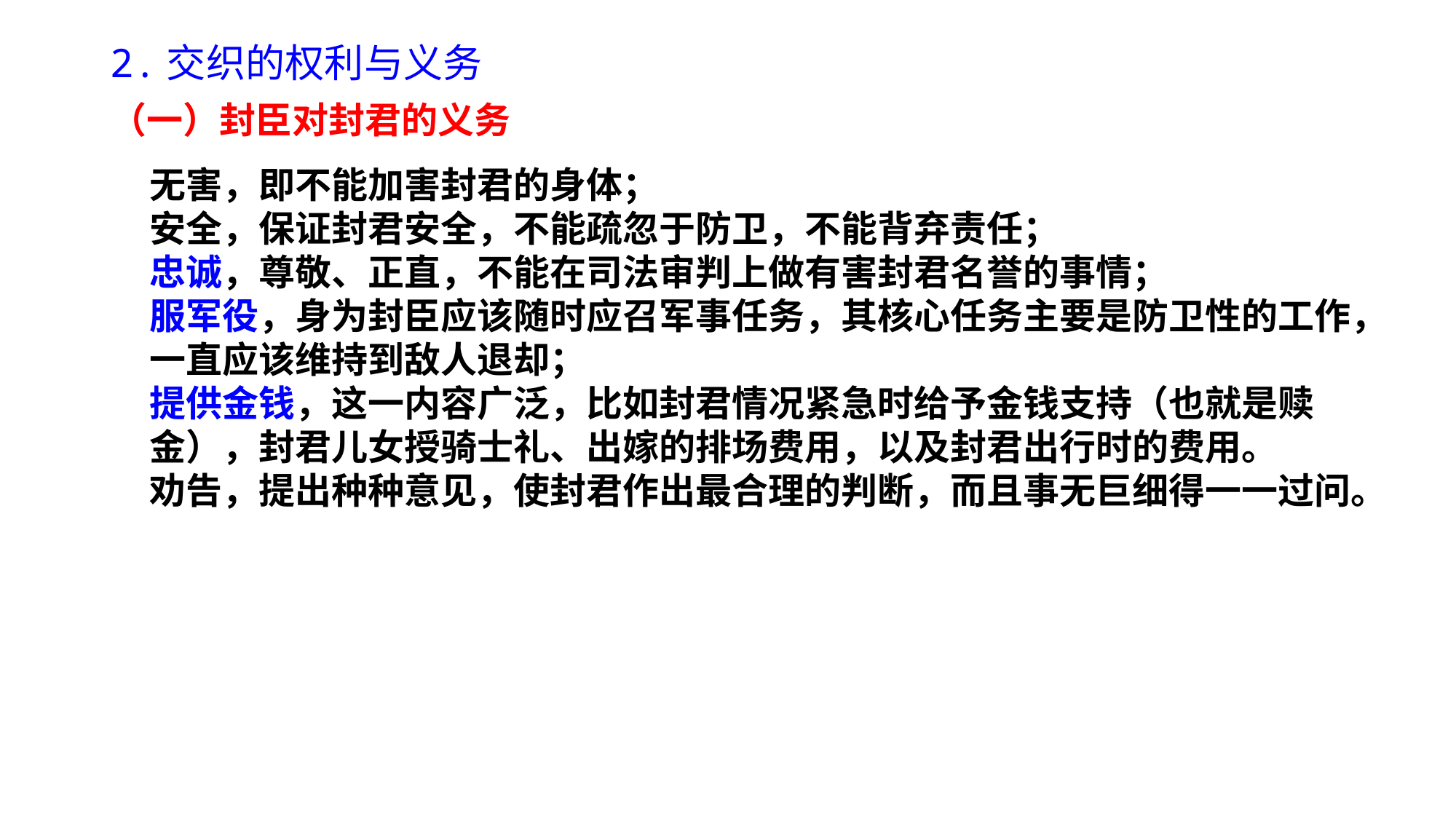

2.交织的权利与义务
（一）封臣对封君的义务
无害，即不能加害封君的身体；
安全，保证封君安全，不能疏忽于防卫，不能背弃责任；
忠诚，尊敬、正直，不能在司法审判上做有害封君名誉的事情；
服军役，身为封臣应该随时应召军事任务，其核心任务主要是防卫性的工作，一直应该维持到敌人退却；
提供金钱，这一内容广泛，比如封君情况紧急时给予金钱支持（也就是赎金），封君儿女授骑士礼、出嫁的排场费用，以及封君出行时的费用。
劝告，提出种种意见，使封君作出最合理的判断，而且事无巨细得一一过问。